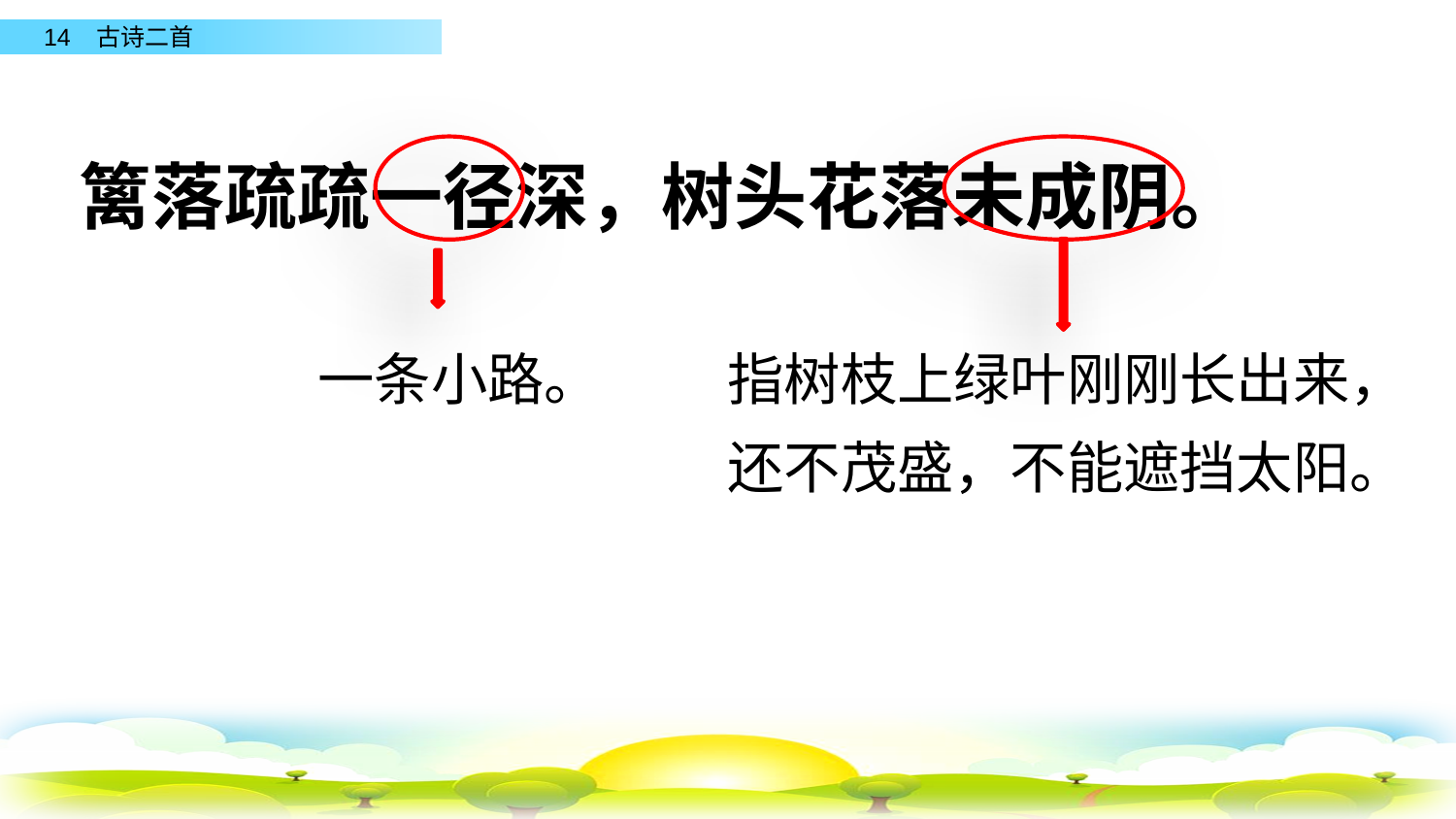

篱落疏疏一径深，树头花落未成阴。

一条小路。
指树枝上绿叶刚刚长出来，还不茂盛，不能遮挡太阳。